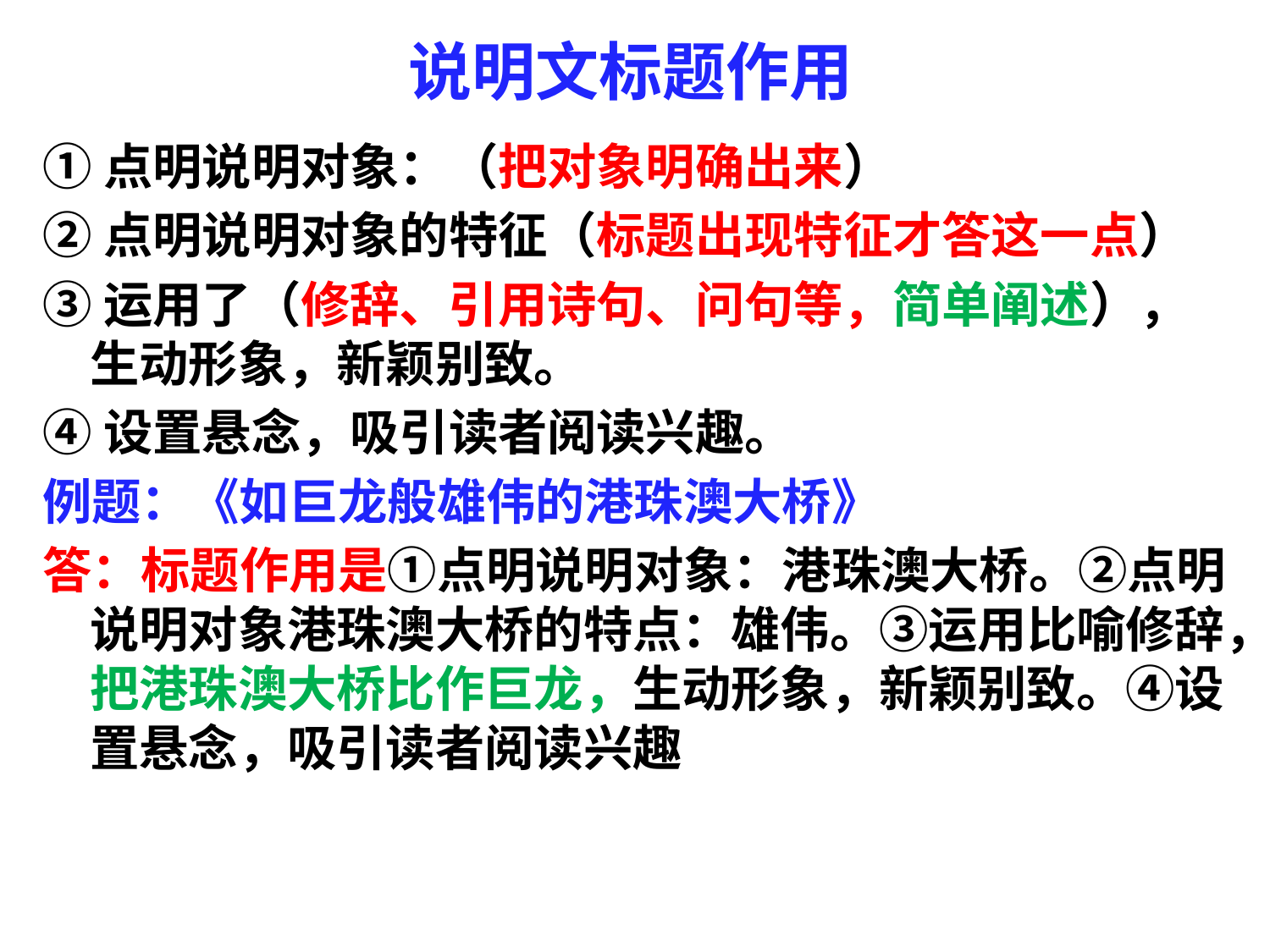

# 说明文标题作用
①点明说明对象：（把对象明确出来）
②点明说明对象的特征（标题出现特征才答这一点）
③运用了（修辞、引用诗句、问句等，简单阐述），生动形象，新颖别致。
④设置悬念，吸引读者阅读兴趣。
例题：《如巨龙般雄伟的港珠澳大桥》
答：标题作用是①点明说明对象：港珠澳大桥。②点明说明对象港珠澳大桥的特点：雄伟。③运用比喻修辞，把港珠澳大桥比作巨龙，生动形象，新颖别致。④设置悬念，吸引读者阅读兴趣